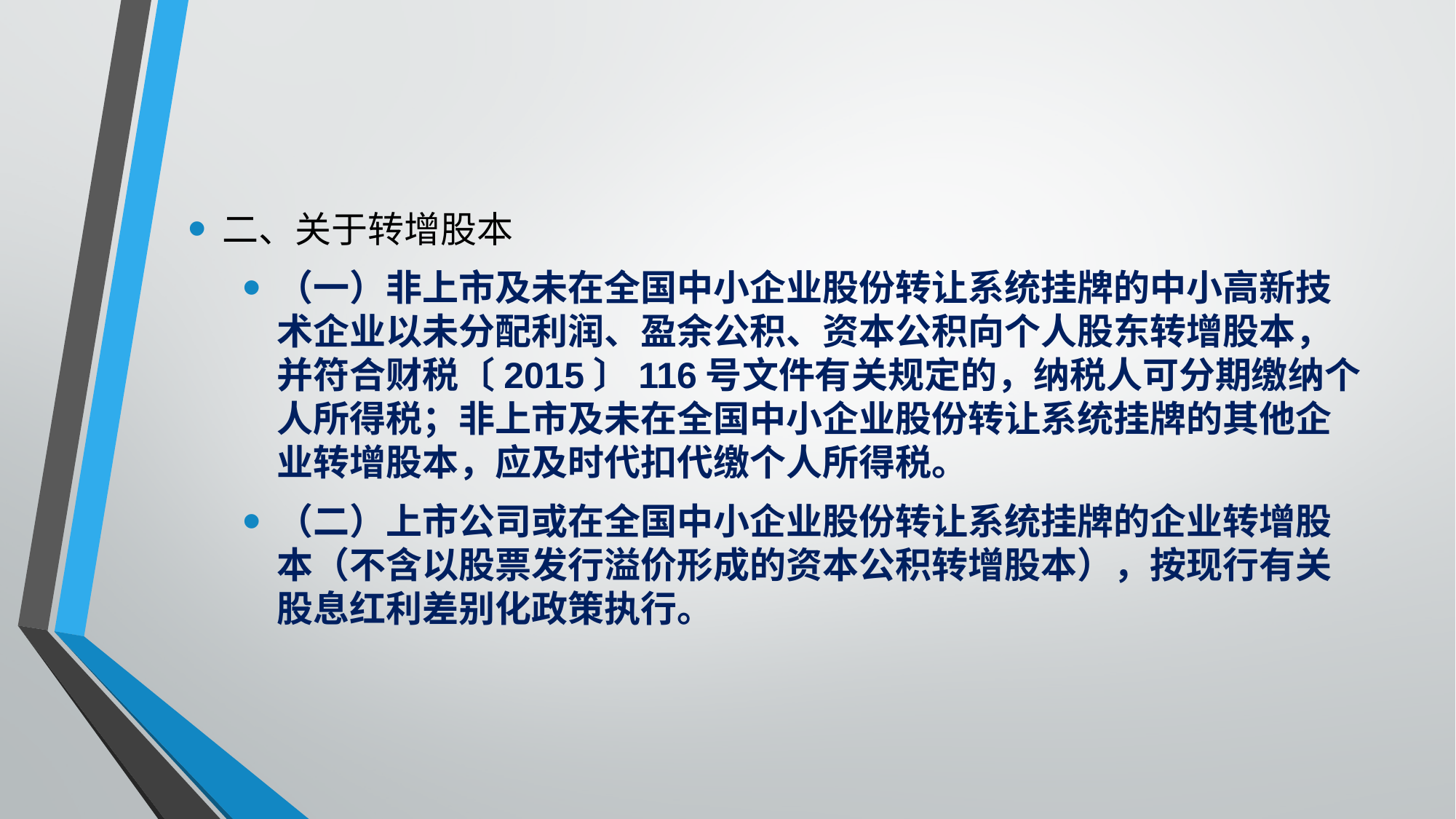

#
二、关于转增股本
（一）非上市及未在全国中小企业股份转让系统挂牌的中小高新技术企业以未分配利润、盈余公积、资本公积向个人股东转增股本，并符合财税〔2015〕116号文件有关规定的，纳税人可分期缴纳个人所得税；非上市及未在全国中小企业股份转让系统挂牌的其他企业转增股本，应及时代扣代缴个人所得税。
（二）上市公司或在全国中小企业股份转让系统挂牌的企业转增股本（不含以股票发行溢价形成的资本公积转增股本），按现行有关股息红利差别化政策执行。